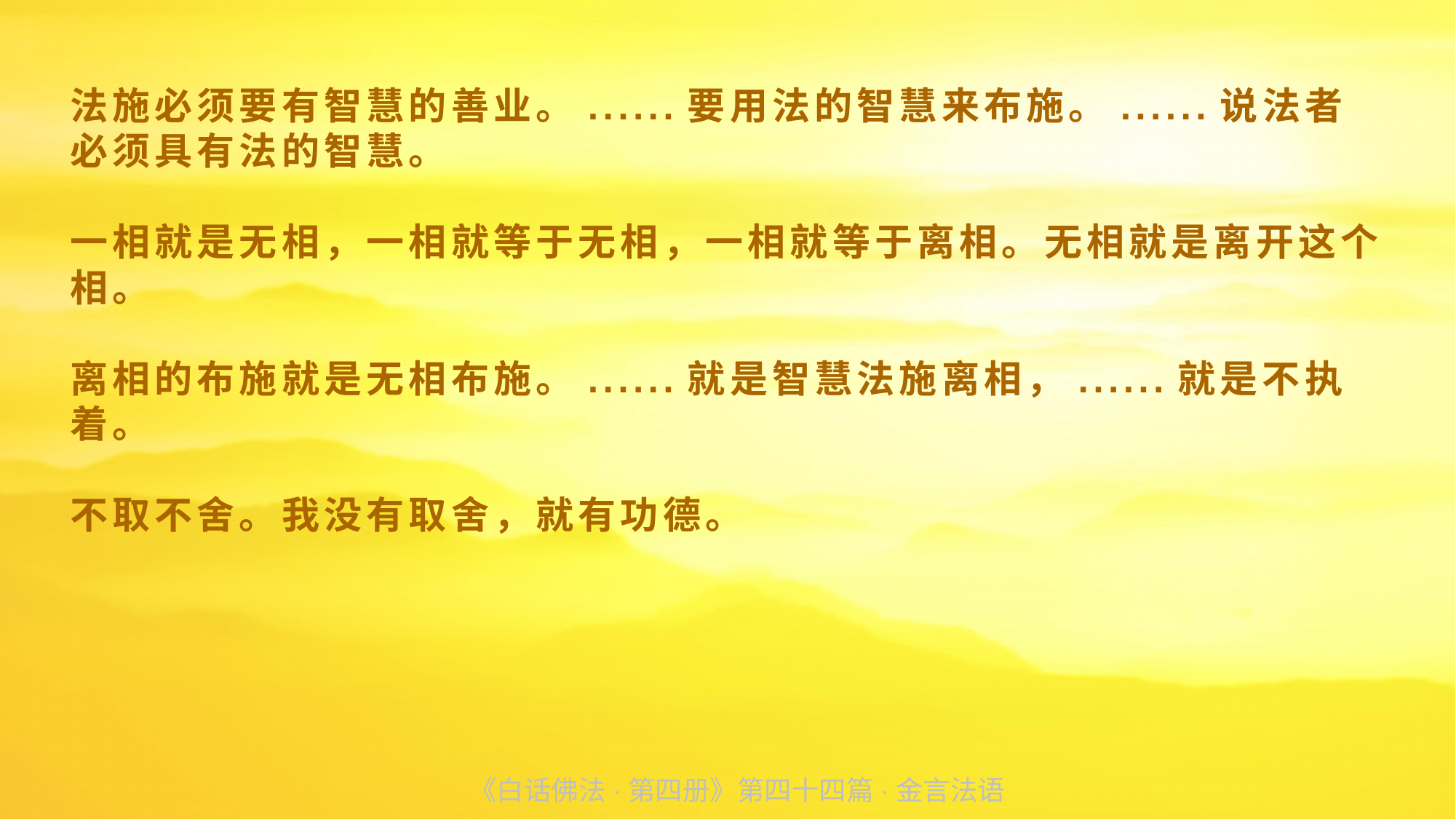

法施必须要有智慧的善业。......要用法的智慧来布施。......说法者必须具有法的智慧。

一相就是无相，一相就等于无相，一相就等于离相。无相就是离开这个相。

离相的布施就是无相布施。......就是智慧法施离相，......就是不执着。

不取不舍。我没有取舍，就有功德。

  《白话佛法·第四册》第四十四篇·金言法语